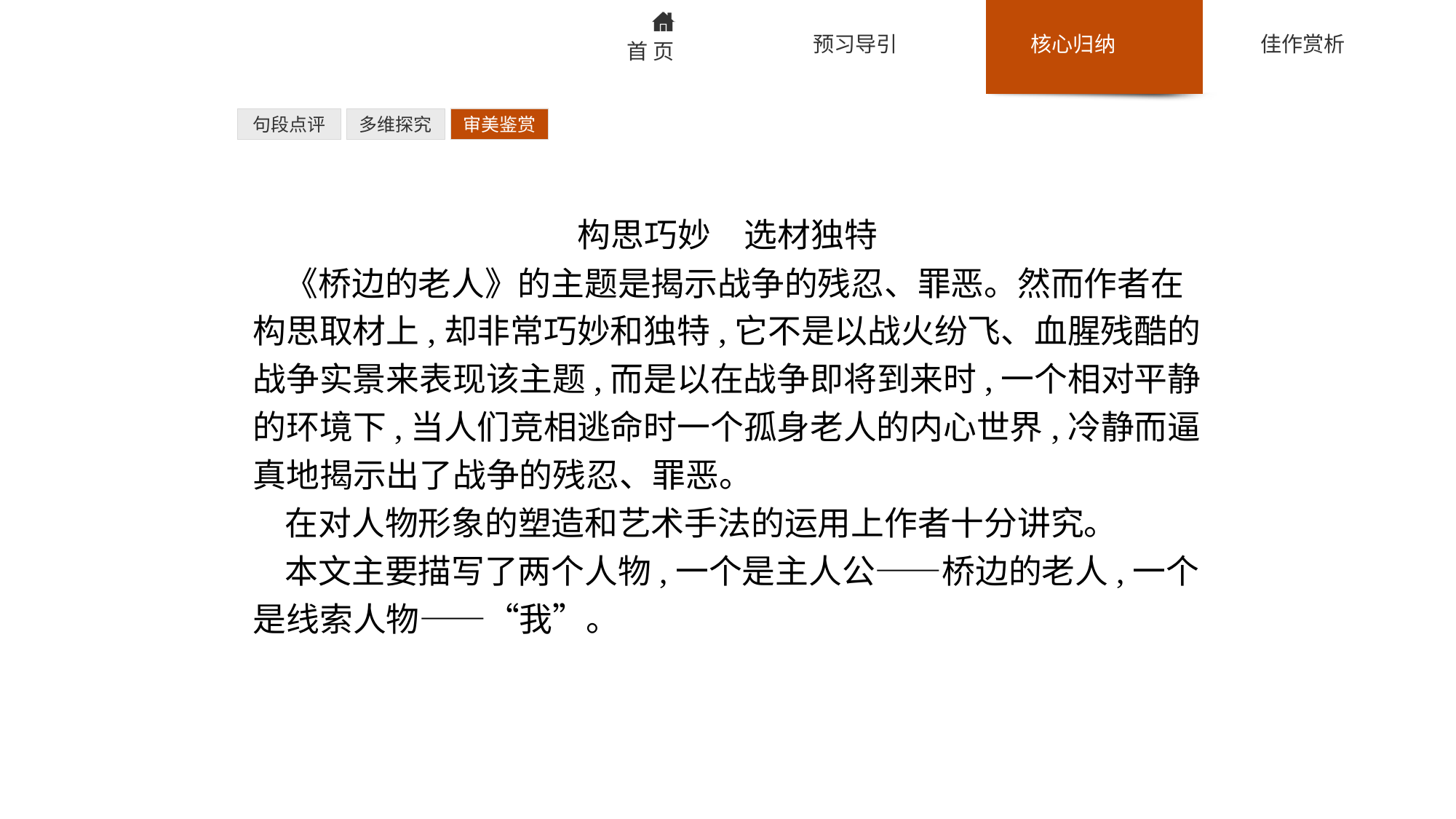

句段点评
多维探究
审美鉴赏
构思巧妙　选材独特
《桥边的老人》的主题是揭示战争的残忍、罪恶。然而作者在构思取材上,却非常巧妙和独特,它不是以战火纷飞、血腥残酷的战争实景来表现该主题,而是以在战争即将到来时,一个相对平静的环境下,当人们竞相逃命时一个孤身老人的内心世界,冷静而逼真地揭示出了战争的残忍、罪恶。
在对人物形象的塑造和艺术手法的运用上作者十分讲究。
本文主要描写了两个人物,一个是主人公——桥边的老人,一个是线索人物——“我”。